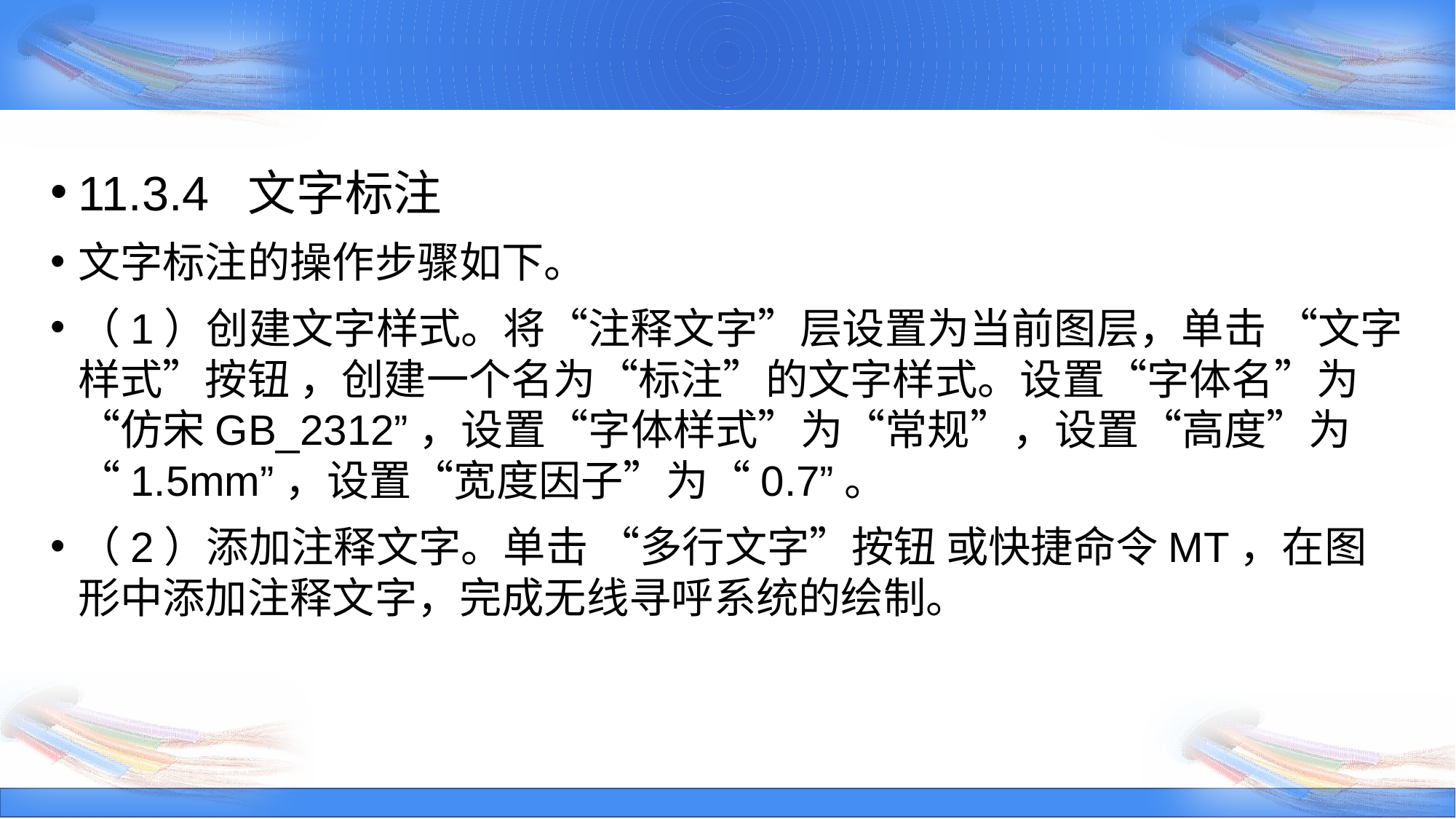

11.3.4  文字标注
文字标注的操作步骤如下。
（1）创建文字样式。将“注释文字”层设置为当前图层，单击 “文字样式”按钮 ，创建一个名为“标注”的文字样式。设置“字体名”为“仿宋GB_2312”，设置“字体样式”为“常规”，设置“高度”为“1.5mm”，设置“宽度因子”为“0.7”。
（2）添加注释文字。单击 “多行文字”按钮 或快捷命令MT，在图形中添加注释文字，完成无线寻呼系统的绘制。